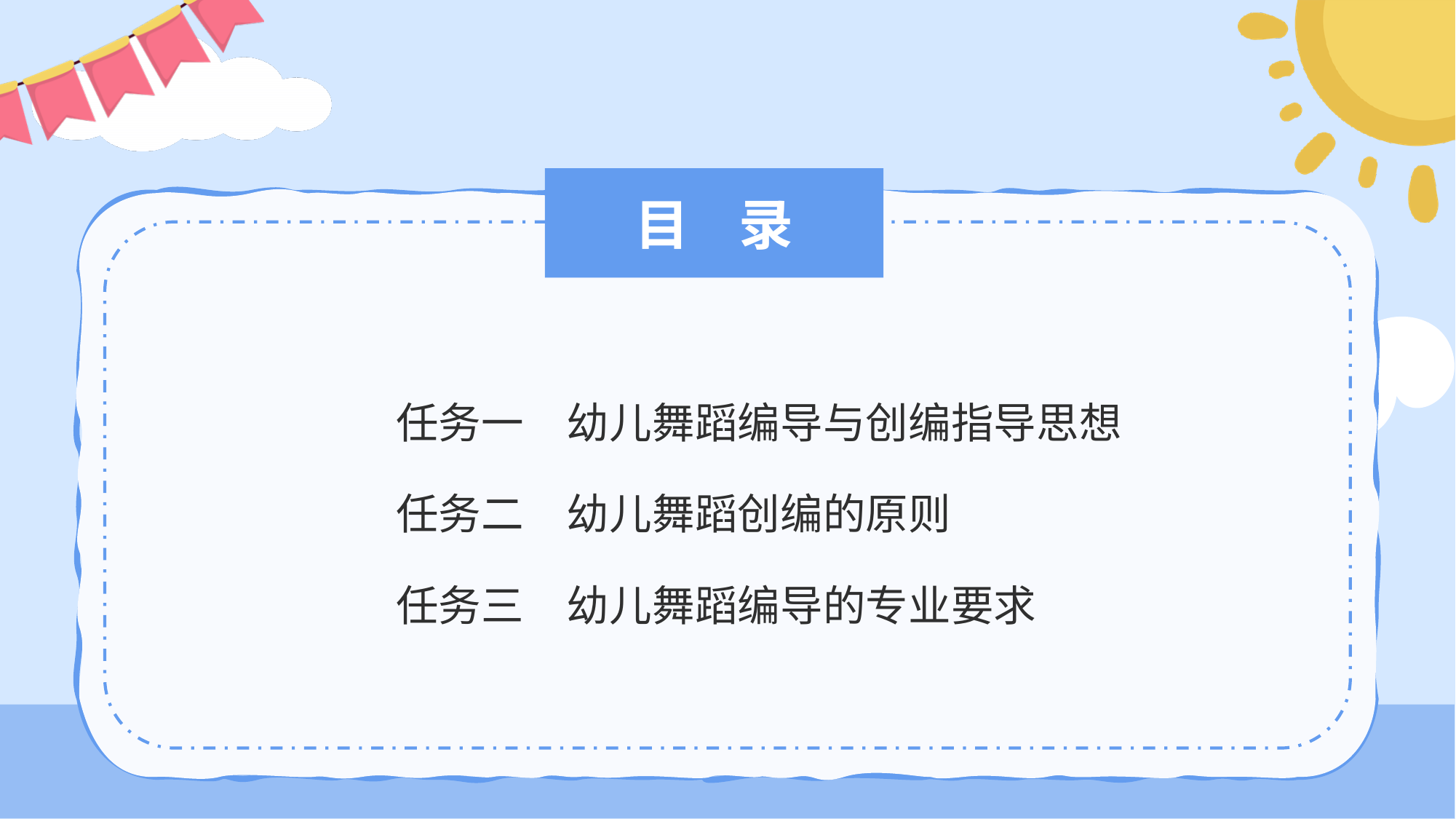

# 目    录

任务一　幼儿舞蹈编导与创编指导思想
任务二　幼儿舞蹈创编的原则
任务三　幼儿舞蹈编导的专业要求